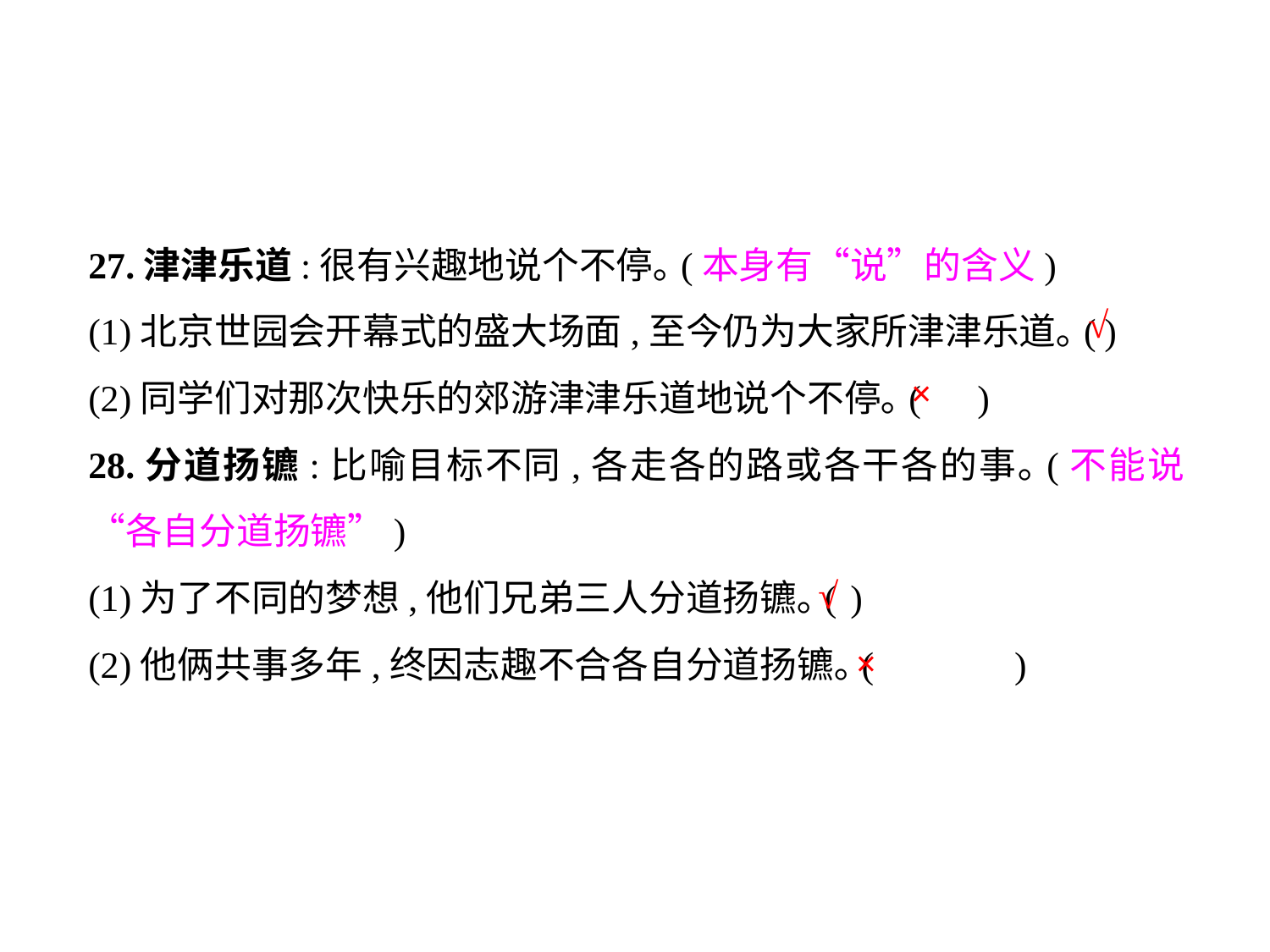

27.津津乐道:很有兴趣地说个不停｡(本身有“说”的含义)
(1)北京世园会开幕式的盛大场面,至今仍为大家所津津乐道｡(	)
(2)同学们对那次快乐的郊游津津乐道地说个不停｡(	)
28.分道扬镳:比喻目标不同,各走各的路或各干各的事｡(不能说“各自分道扬镳”)
(1)为了不同的梦想,他们兄弟三人分道扬镳｡(	)
(2)他俩共事多年,终因志趣不合各自分道扬镳｡(	    )
√
×
√
×